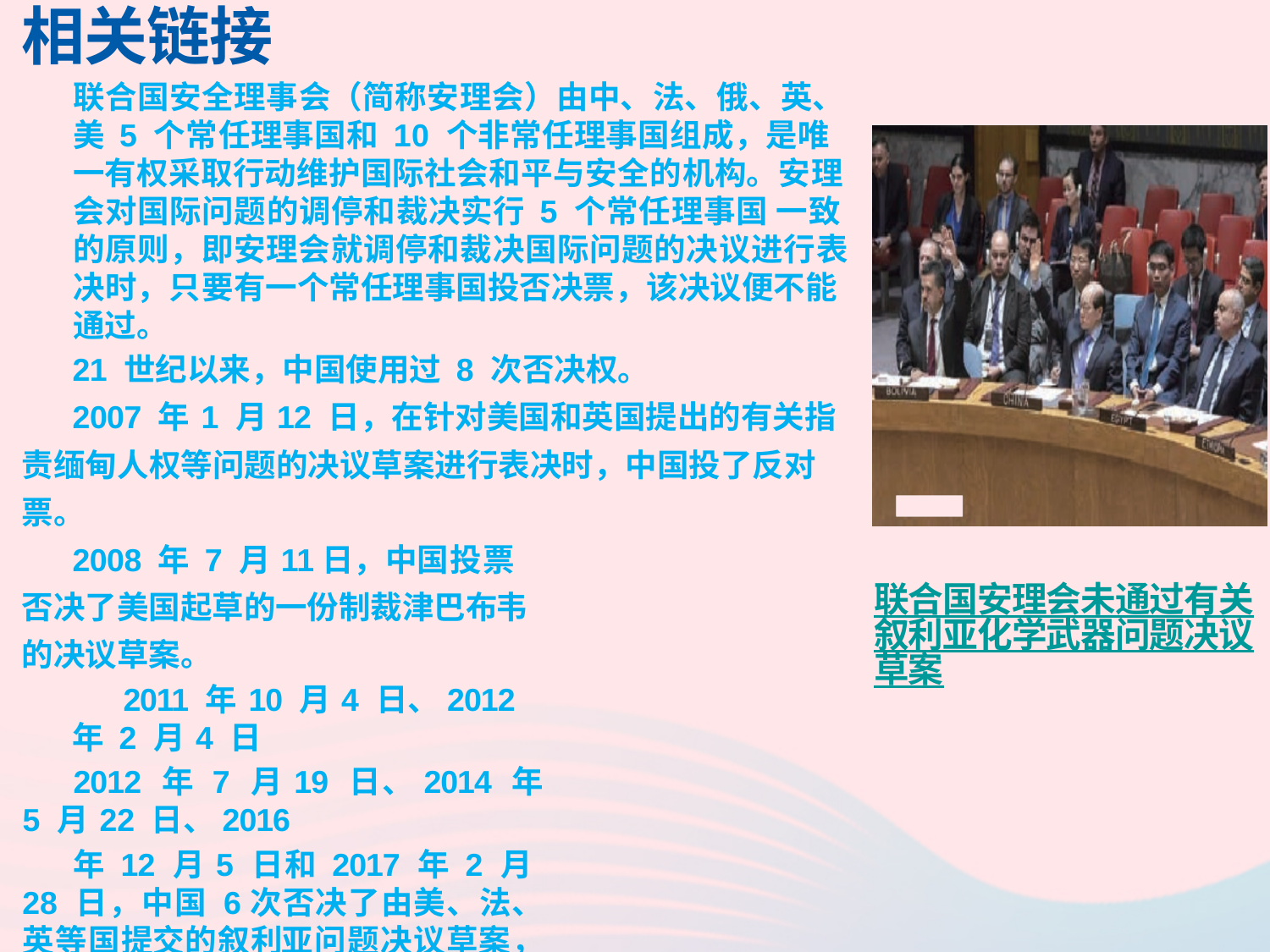

相关链接
联合国安全理事会（简称安理会）由中、法、俄、英、美 5 个常任理事国和 10 个非常任理事国组成，是唯一有权采取行动维护国际社会和平与安全的机构。安理会对国际问题的调停和裁决实行 5 个常任理事国 一致的原则，即安理会就调停和裁决国际问题的决议进行表决时，只要有一个常任理事国投否决票，该决议便不能通过。
21 世纪以来，中国使用过 8 次否决权。
2007 年1 月12 日，在针对美国和英国提出的有关指责缅甸人权等问题的决议草案进行表决时，中国投了反对票。
2008 年 7 月11日，中国投票否决了美国起草的一份制裁津巴布韦的决议草案。
2011 年10 月4 日、2012 年 2 月4 日
2012 年 7 月19 日、2014 年 5 月22 日、2016
年 12 月5 日和 2017 年 2 月28 日，中国 6次否决了由美、法、英等国提交的叙利亚问题决议草案，并强调坚持通过和平、对话和政治方式解决问题的原则和立场。

联合国安理会未通过有关叙利亚化学武器问题决议草案